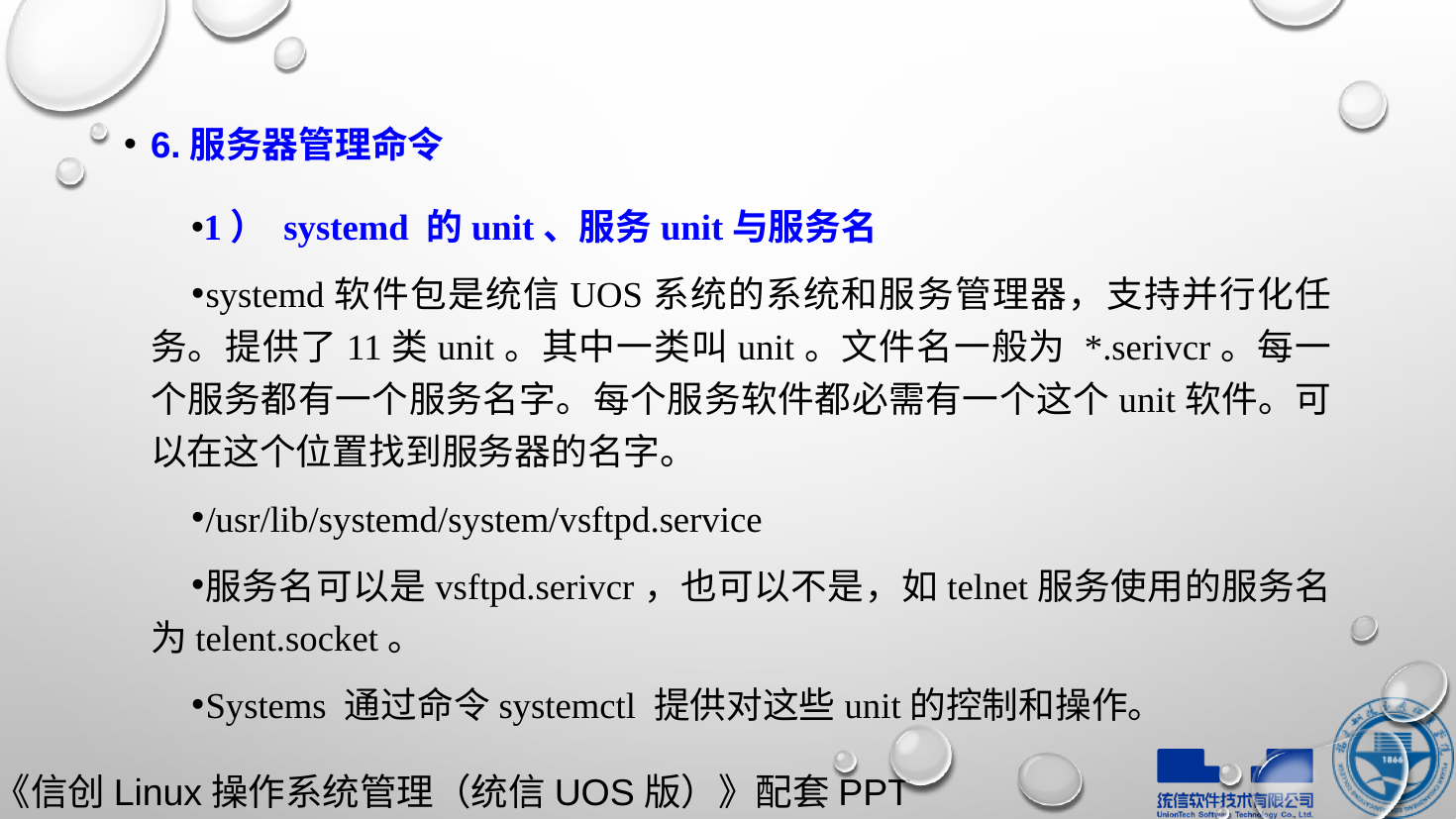

6.服务器管理命令
1） systemd 的unit、服务unit与服务名
systemd软件包是统信UOS系统的系统和服务管理器，支持并行化任务。提供了11类unit。其中一类叫unit。文件名一般为 *.serivcr。每一个服务都有一个服务名字。每个服务软件都必需有一个这个unit软件。可以在这个位置找到服务器的名字。
/usr/lib/systemd/system/vsftpd.service
服务名可以是vsftpd.serivcr，也可以不是，如telnet服务使用的服务名为telent.socket。
Systems 通过命令systemctl 提供对这些unit的控制和操作。